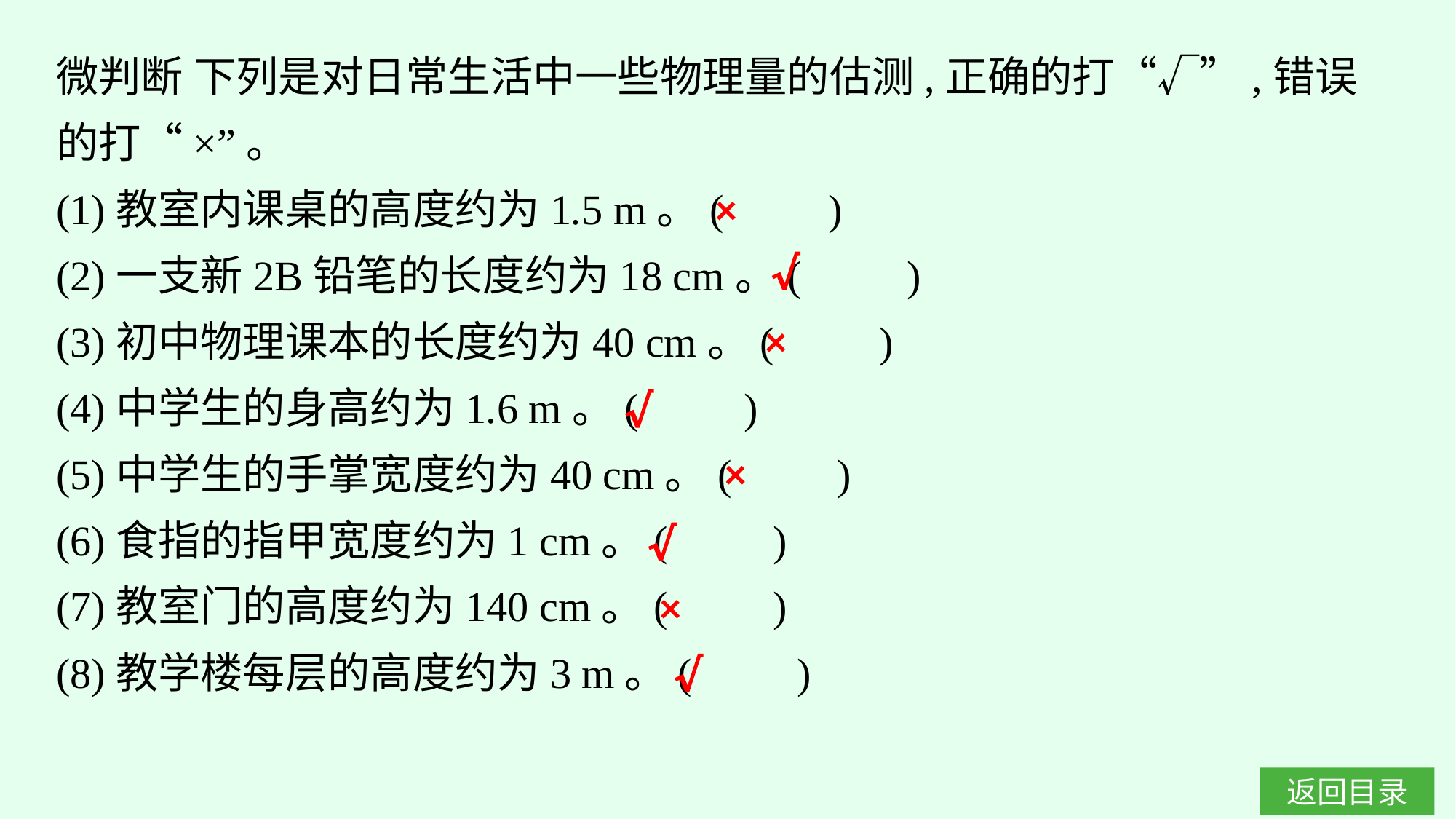

微判断 下列是对日常生活中一些物理量的估测,正确的打“√”,错误的打“×”。
(1)教室内课桌的高度约为1.5 m。(　　)
(2)一支新2B铅笔的长度约为18 cm。(　　)
(3)初中物理课本的长度约为40 cm。(　　)
(4)中学生的身高约为1.6 m。(　　)
(5)中学生的手掌宽度约为40 cm。(　　)
(6)食指的指甲宽度约为1 cm。(　　)
(7)教室门的高度约为140 cm。(　　)
(8)教学楼每层的高度约为3 m。(　　)
×
√
×
√
×
√
×
√